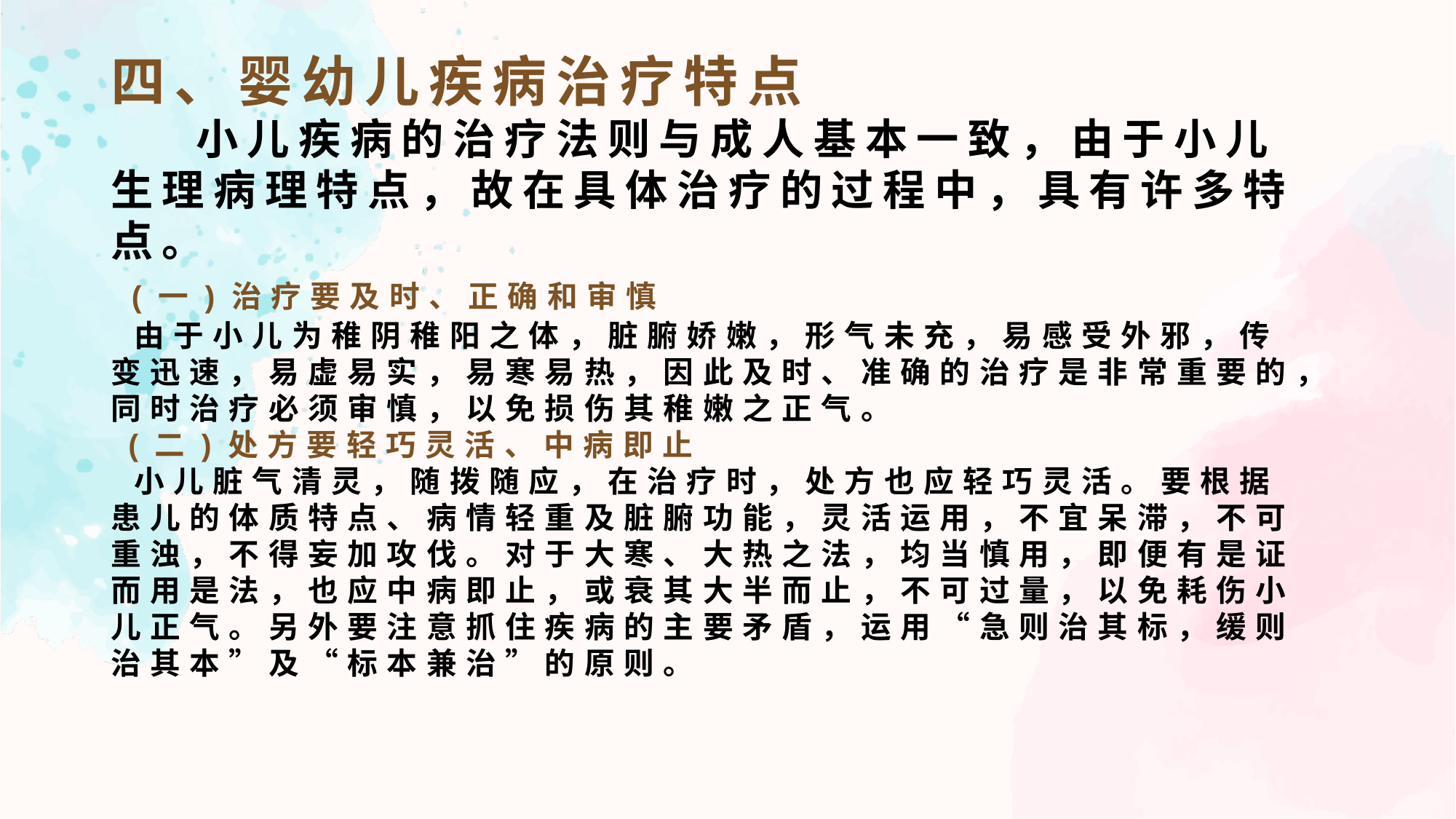

四、婴幼儿疾病治疗特点
    小儿疾病的治疗法则与成人基本一致，由于小儿生理病理特点，故在具体治疗的过程中，具有许多特点。
 (一)治疗要及时、正确和审慎
 由于小儿为稚阴稚阳之体，脏腑娇嫩，形气未充，易感受外邪，传变迅速，易虚易实，易寒易热，因此及时、准确的治疗是非常重要的，同时治疗必须审慎，以免损伤其稚嫩之正气。
 (二)处方要轻巧灵活、中病即止
 小儿脏气清灵，随拨随应，在治疗时，处方也应轻巧灵活。要根据患儿的体质特点、病情轻重及脏腑功能，灵活运用，不宜呆滞，不可重浊，不得妄加攻伐。对于大寒、大热之法，均当慎用，即便有是证而用是法，也应中病即止，或衰其大半而止，不可过量，以免耗伤小儿正气。另外要注意抓住疾病的主要矛盾，运用“急则治其标，缓则治其本”及“标本兼治”的原则。